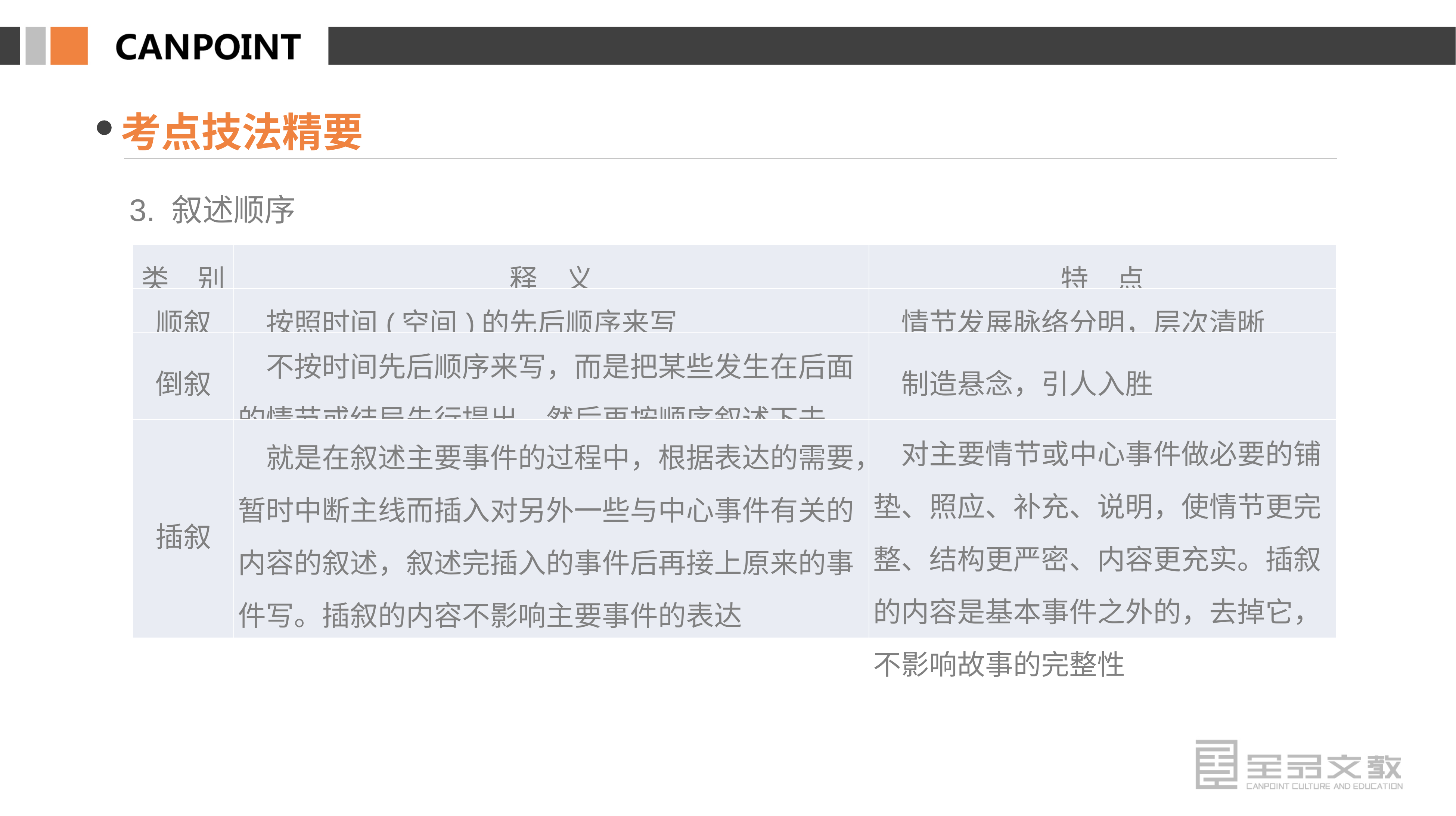

考点技法精要

3. 叙述顺序
| 类　别 | 释　义 | 特　点 |
| --- | --- | --- |
| 顺叙 | 按照时间(空间)的先后顺序来写 | 情节发展脉络分明，层次清晰 |
| 倒叙 | 不按时间先后顺序来写，而是把某些发生在后面的情节或结局先行提出，然后再按顺序叙述下去 | 制造悬念，引人入胜 |
| 插叙 | 就是在叙述主要事件的过程中，根据表达的需要，暂时中断主线而插入对另外一些与中心事件有关的内容的叙述，叙述完插入的事件后再接上原来的事件写。插叙的内容不影响主要事件的表达 | 对主要情节或中心事件做必要的铺垫、照应、补充、说明，使情节更完整、结构更严密、内容更充实。插叙的内容是基本事件之外的，去掉它，不影响故事的完整性 |